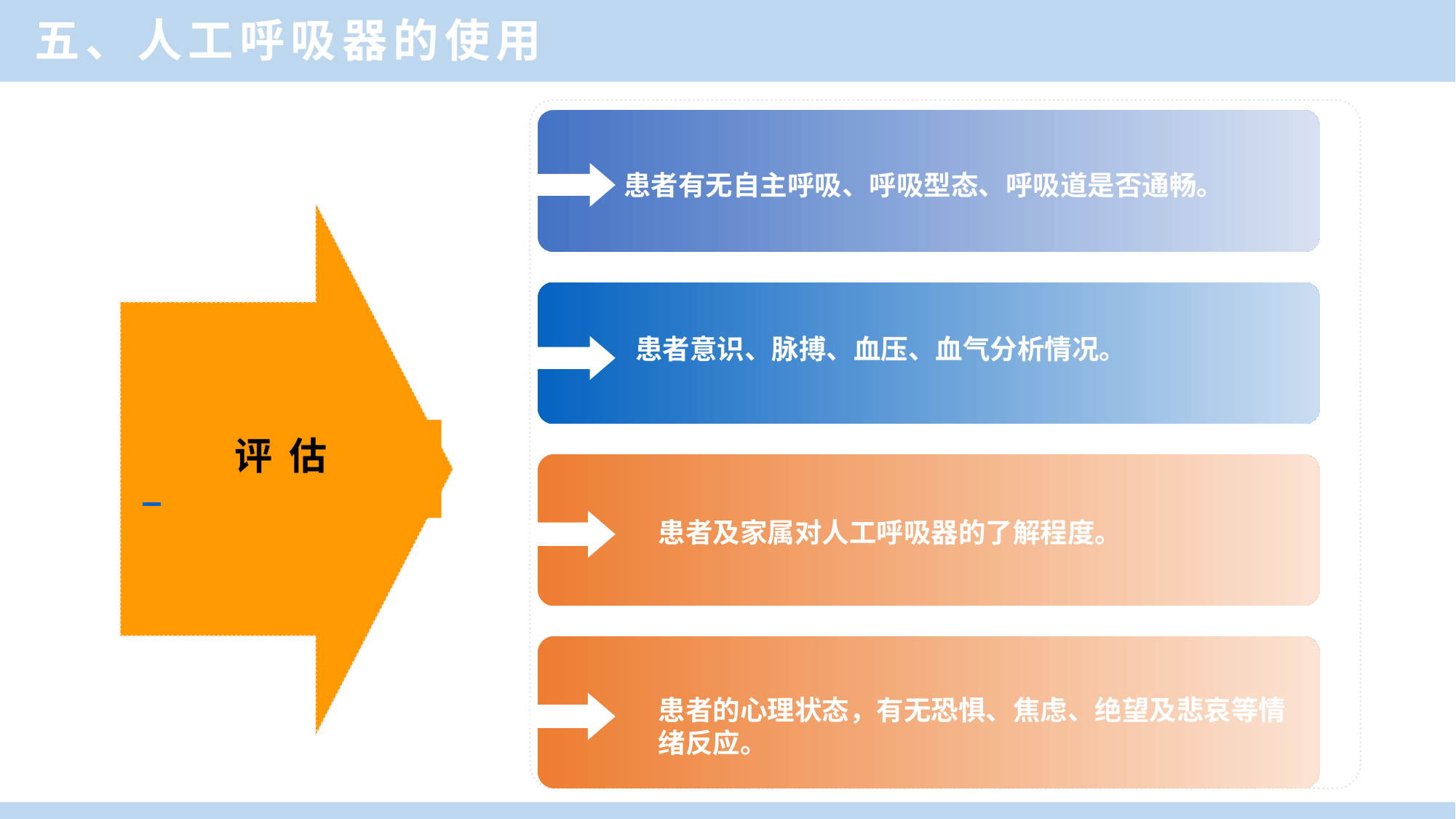

五、人工呼吸器的使用

患者有无自主呼吸、呼吸型态、呼吸道是否通畅。

患者意识、脉搏、血压、血气分析情况。

评  估
患者及家属对人工呼吸器的了解程度。
患者的心理状态，有无恐惧、焦虑、绝望及悲哀等情绪反应。